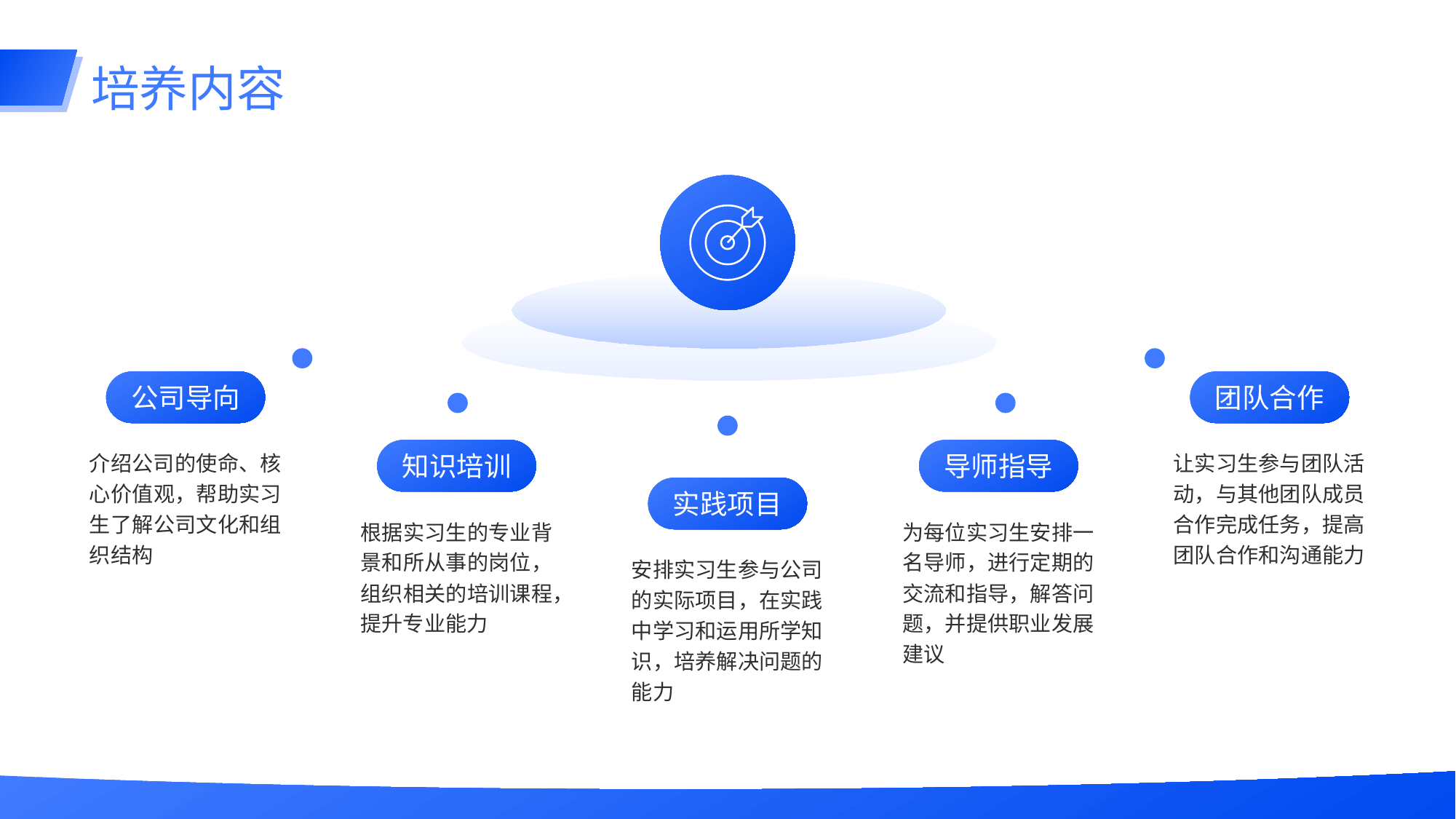

# 培养内容

公司导向
介绍公司的使命、核心价值观，帮助实习生了解公司文化和组织结构
团队合作
让实习生参与团队活动，与其他团队成员合作完成任务，提高团队合作和沟通能力
知识培训
根据实习生的专业背景和所从事的岗位，组织相关的培训课程，提升专业能力
导师指导
为每位实习生安排一名导师，进行定期的交流和指导，解答问题，并提供职业发展建议
实践项目
安排实习生参与公司的实际项目，在实践中学习和运用所学知识，培养解决问题的能力